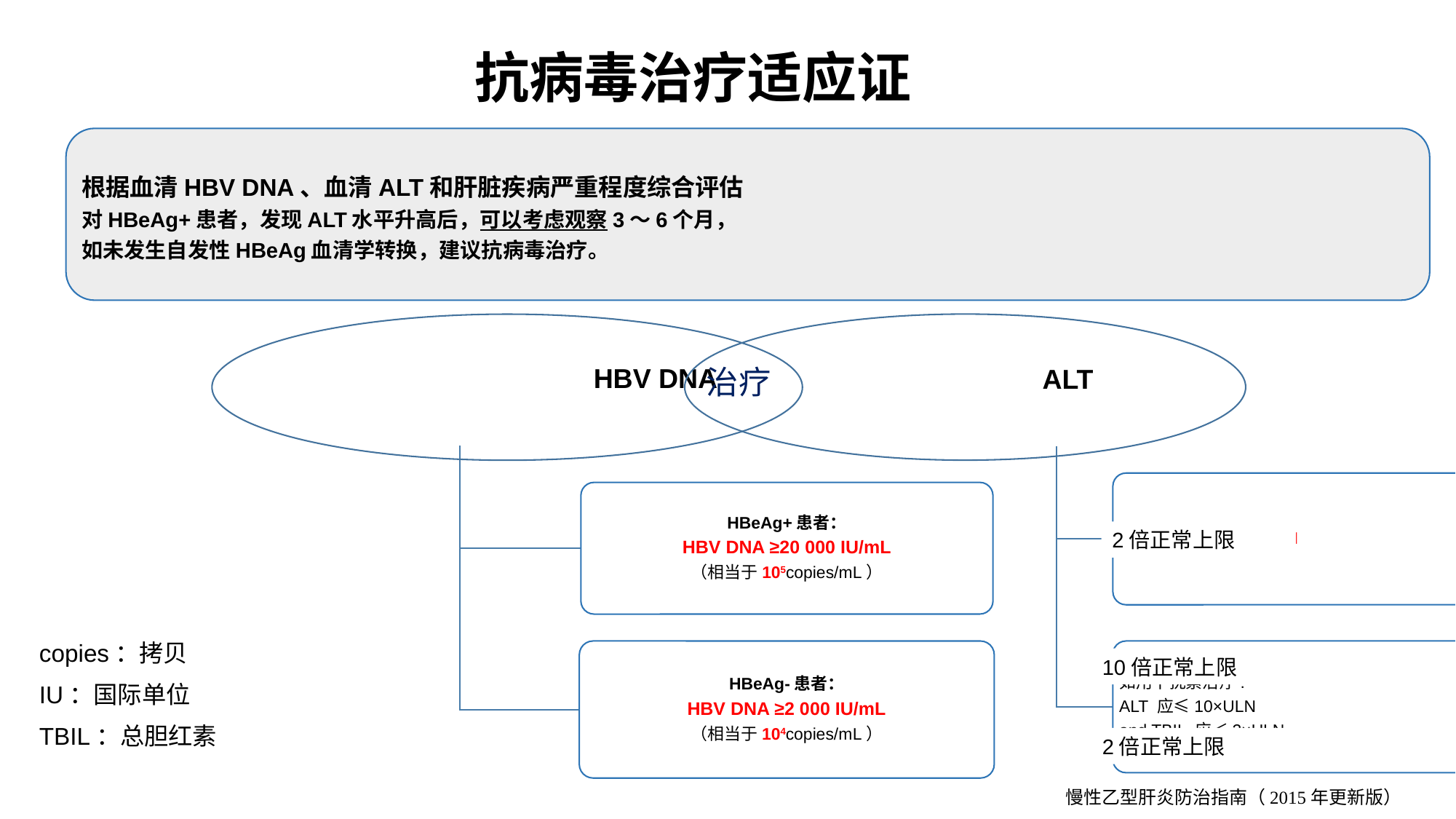

抗病毒治疗的适应证
抗病毒治疗适应证
根据血清HBV DNA、血清ALT和肝脏疾病严重程度综合评估
对HBeAg+患者，发现ALT水平升高后，可以考虑观察3～6个月，
如未发生自发性HBeAg血清学转换，建议抗病毒治疗。
    HBV DNA
HBeAg+患者：
HBV DNA ≥20 000 IU/mL
（相当于105copies/mL）
HBeAg-患者：
HBV DNA ≥2 000 IU/mL
（相当于104copies/mL）
  ALT
ALT 持续升高≥2×ULN
如用干扰素治疗:
ALT 应≤10×ULN
and TBIL 应＜2×ULN

治疗
2倍正常上限
copies：拷贝
IU：国际单位
TBIL：总胆红素
10倍正常上限
2倍正常上限
慢性乙型肝炎防治指南（2015年更新版）